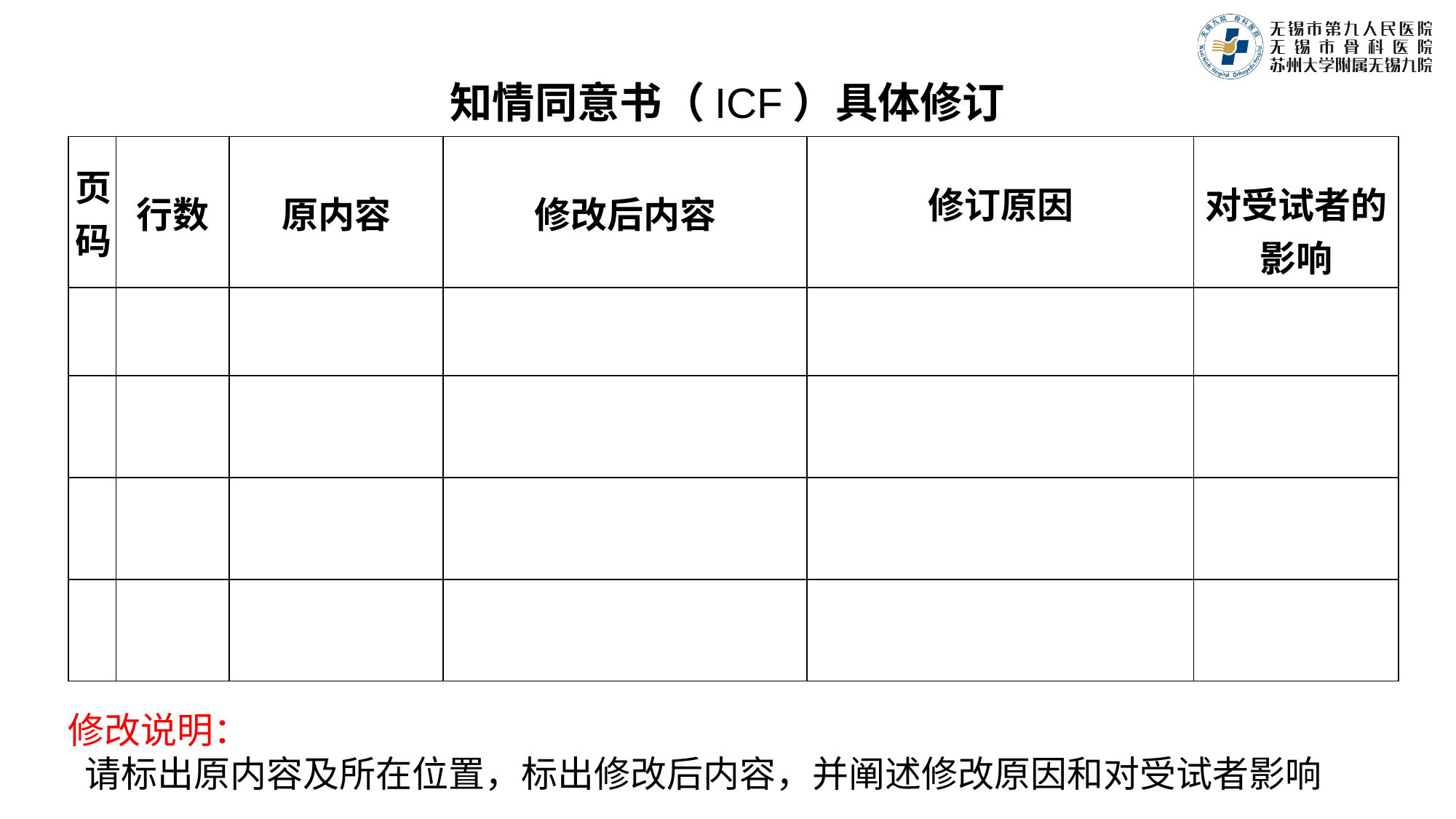

# 知情同意书（ICF）具体修订
| 页码 | 行数 | 原内容 | 修改后内容 | 修订原因 | 对受试者的影响 |
| --- | --- | --- | --- | --- | --- |
|  |  |  |  |  |  |
|  |  |  |  |  |  |
|  |  |  |  |  |  |
|  |  |  |  |  |  |
修改说明：
 请标出原内容及所在位置，标出修改后内容，并阐述修改原因和对受试者影响